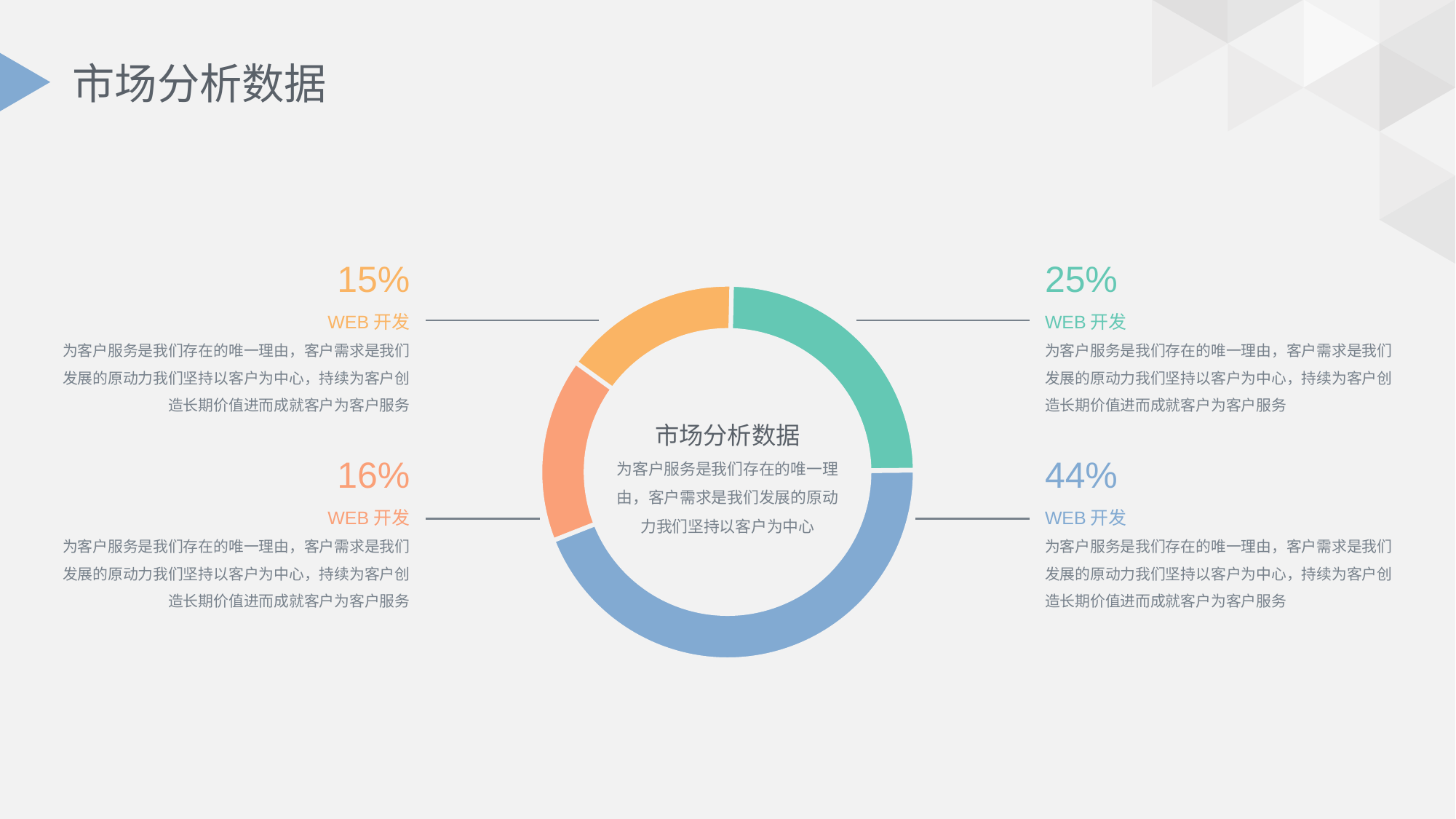

# 市场分析数据
15%
WEB开发
为客户服务是我们存在的唯一理由，客户需求是我们发展的原动力我们坚持以客户为中心，持续为客户创造长期价值进而成就客户为客户服务
16%
WEB开发
为客户服务是我们存在的唯一理由，客户需求是我们发展的原动力我们坚持以客户为中心，持续为客户创造长期价值进而成就客户为客户服务
25%
WEB开发
为客户服务是我们存在的唯一理由，客户需求是我们发展的原动力我们坚持以客户为中心，持续为客户创造长期价值进而成就客户为客户服务
44%
WEB开发
为客户服务是我们存在的唯一理由，客户需求是我们发展的原动力我们坚持以客户为中心，持续为客户创造长期价值进而成就客户为客户服务

市场分析数据
为客户服务是我们存在的唯一理由，客户需求是我们发展的原动力我们坚持以客户为中心